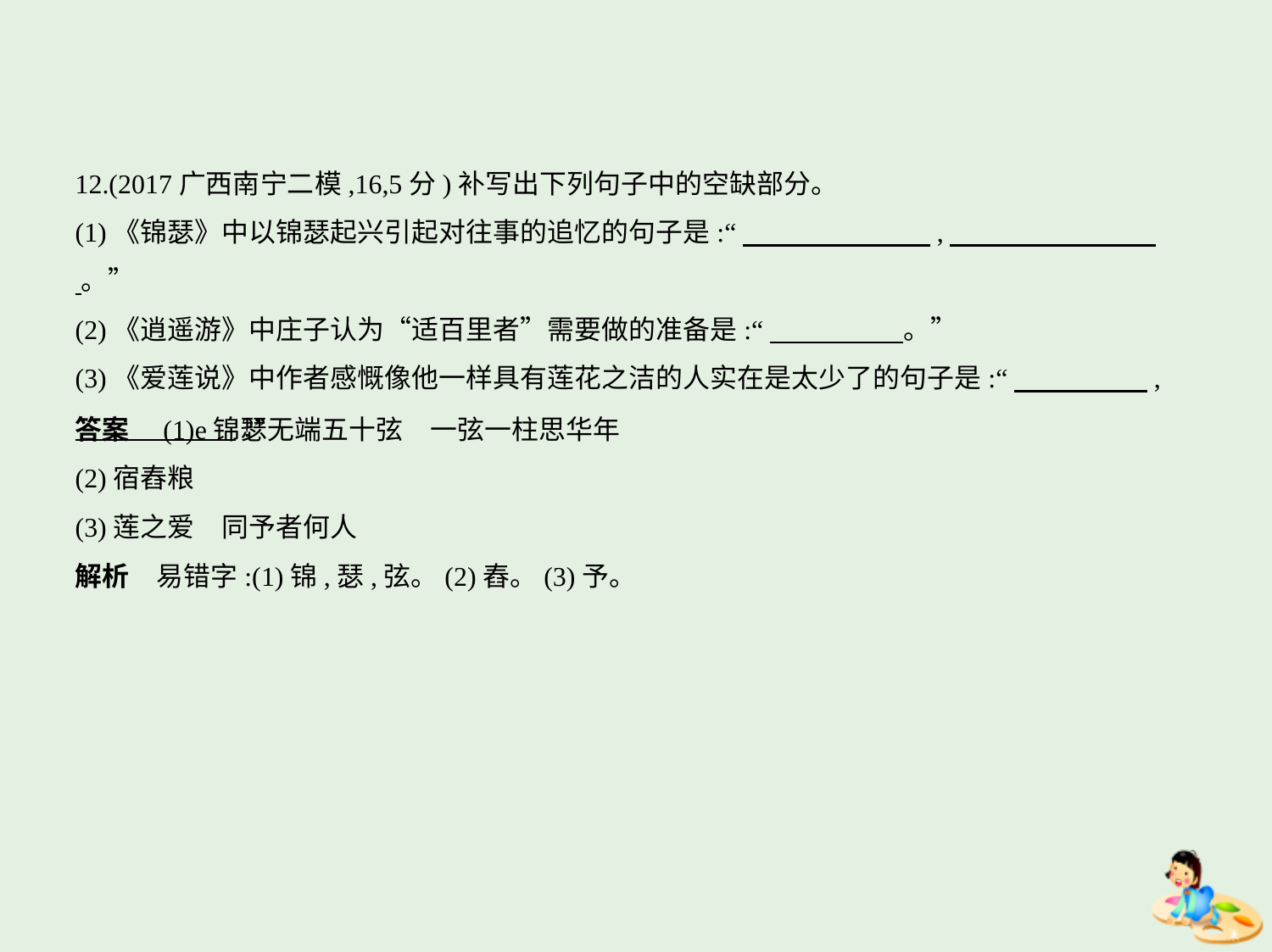

12.(2017广西南宁二模,16,5分)补写出下列句子中的空缺部分。
(1)《锦瑟》中以锦瑟起兴引起对往事的追忆的句子是:“　　　　　　    ,　　　　　　        。”
(2)《逍遥游》中庄子认为“适百里者”需要做的准备是:“　　　　    。”
(3)《爱莲说》中作者感慨像他一样具有莲花之洁的人实在是太少了的句子是:“　　　　    ,
　　　　　    ?”
答案　(1)e锦瑟无端五十弦　一弦一柱思华年
(2)宿舂粮
(3)莲之爱　同予者何人
解析　易错字:(1)锦,瑟,弦。(2)舂。(3)予。